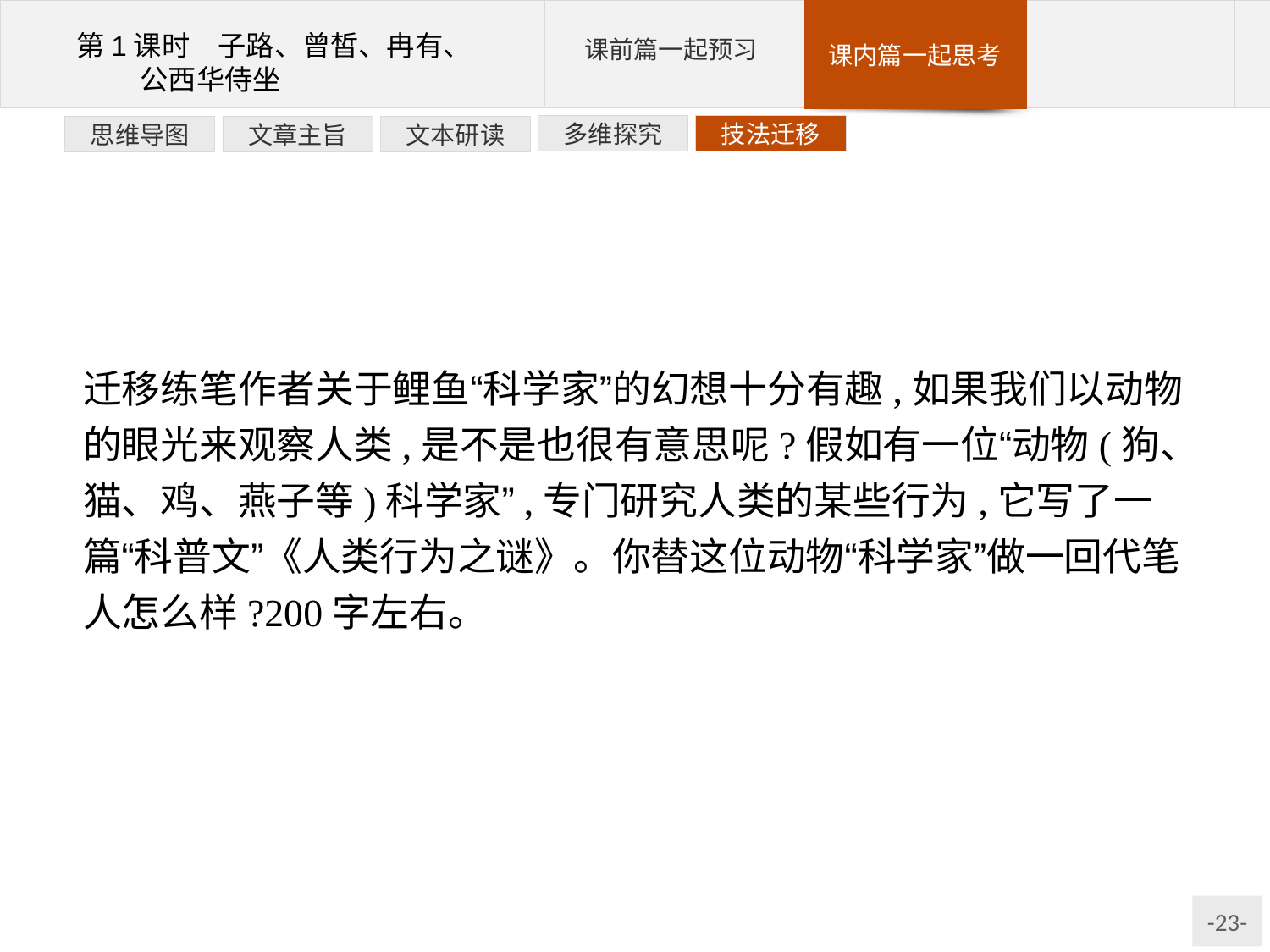

技法迁移
多维探究
文本研读
文章主旨
思维导图
迁移练笔作者关于鲤鱼“科学家”的幻想十分有趣,如果我们以动物的眼光来观察人类,是不是也很有意思呢?假如有一位“动物(狗、猫、鸡、燕子等)科学家”,专门研究人类的某些行为,它写了一篇“科普文”《人类行为之谜》。你替这位动物“科学家”做一回代笔人怎么样?200字左右。